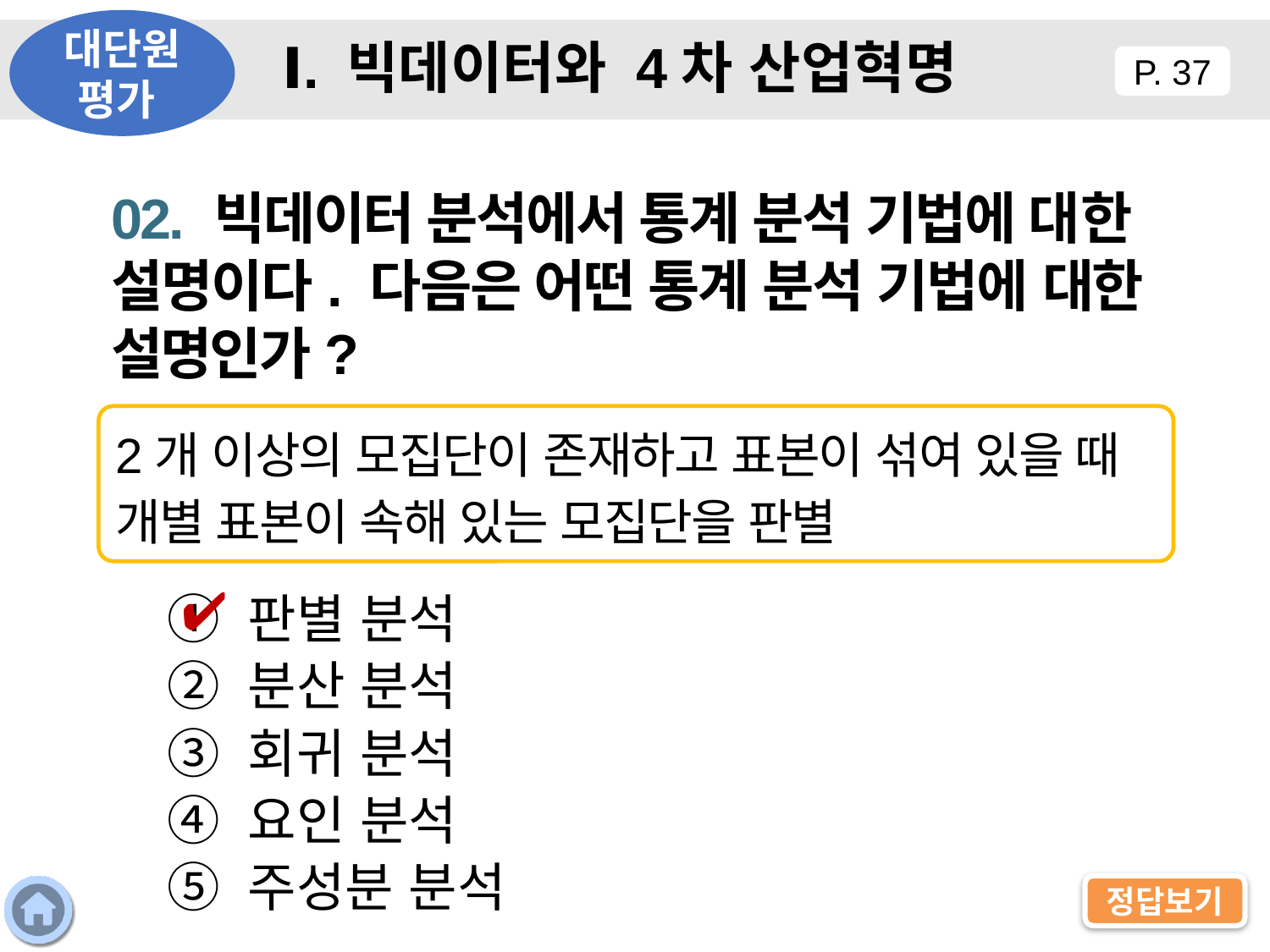

대단원 평가

Ⅰ. 빅데이터와 4차 산업혁명
P. 37
02. 빅데이터 분석에서 통계 분석 기법에 대한 설명이다. 다음은 어떤 통계 분석 기법에 대한 설명인가?
2개 이상의 모집단이 존재하고 표본이 섞여 있을 때 개별 표본이 속해 있는 모집단을 판별
✔
① 판별 분석
② 분산 분석
③ 회귀 분석
④ 요인 분석
⑤ 주성분 분석
정답보기